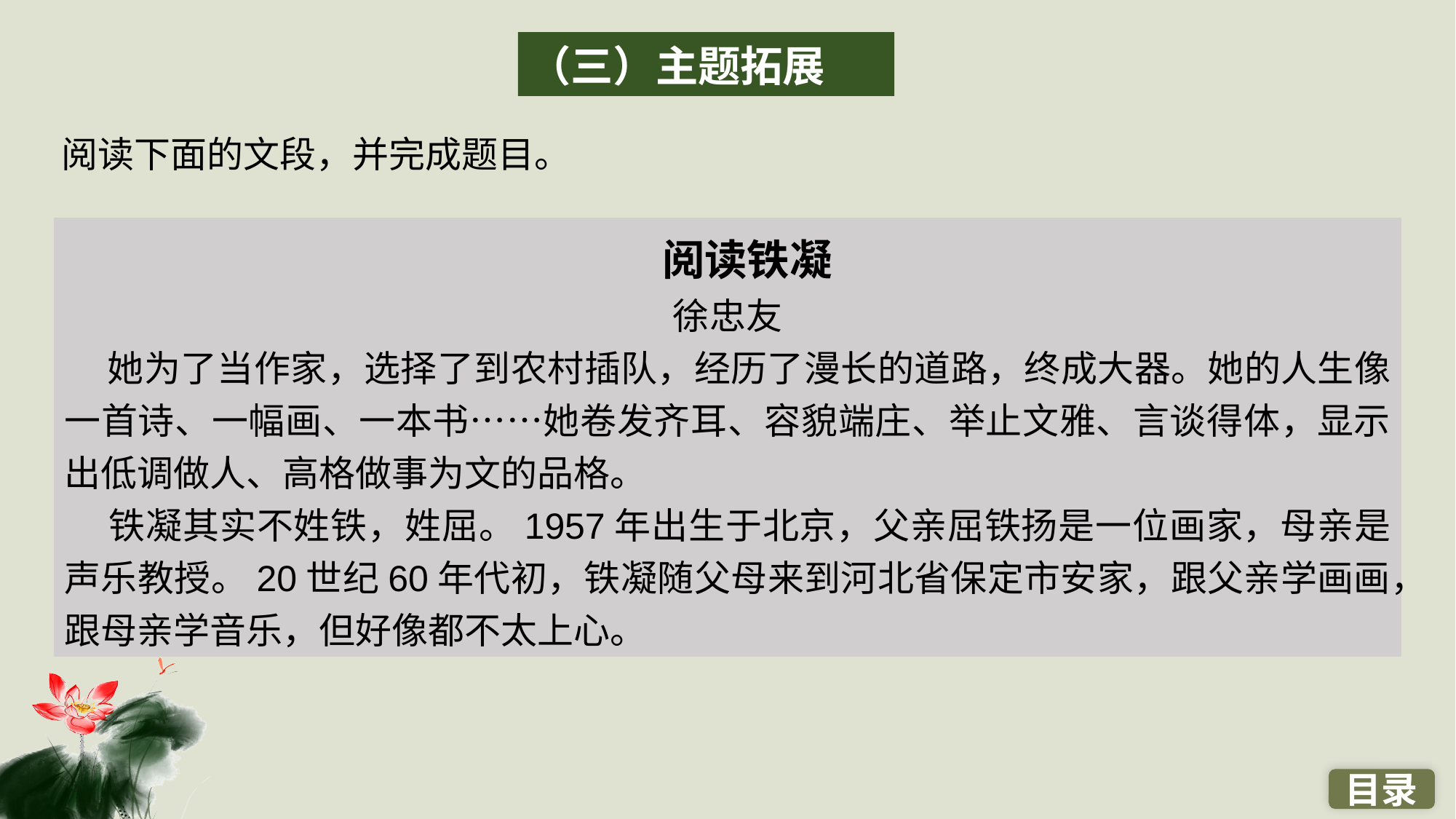

（三）主题拓展
阅读下面的文段，并完成题目。
   阅读铁凝
徐忠友
    她为了当作家，选择了到农村插队，经历了漫长的道路，终成大器。她的人生像一首诗、一幅画、一本书……她卷发齐耳、容貌端庄、举止文雅、言谈得体，显示出低调做人、高格做事为文的品格。
    铁凝其实不姓铁，姓屈。1957年出生于北京，父亲屈铁扬是一位画家，母亲是声乐教授。20世纪60年代初，铁凝随父母来到河北省保定市安家，跟父亲学画画，跟母亲学音乐，但好像都不太上心。